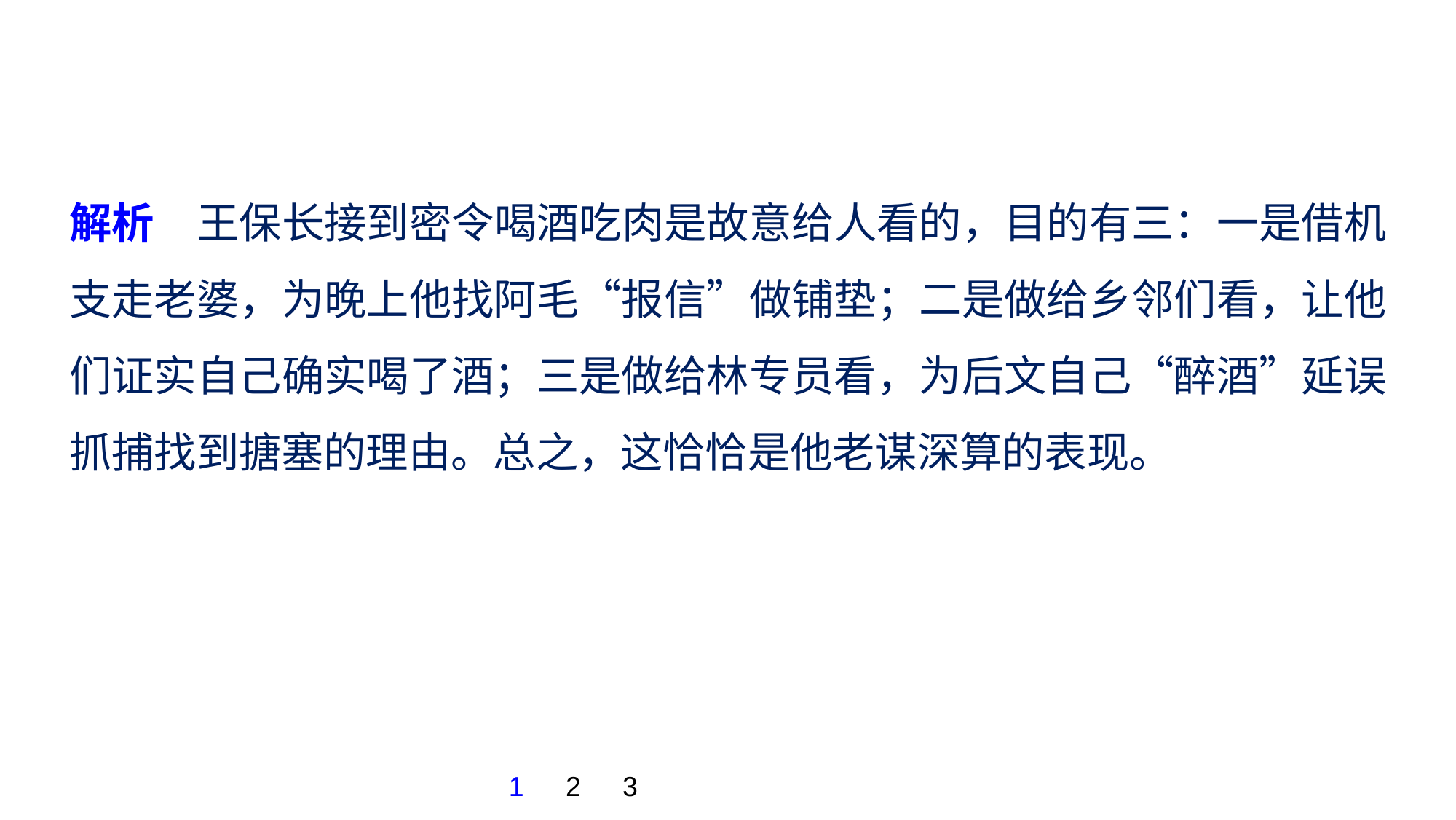

解析　王保长接到密令喝酒吃肉是故意给人看的，目的有三：一是借机支走老婆，为晚上他找阿毛“报信”做铺垫；二是做给乡邻们看，让他们证实自己确实喝了酒；三是做给林专员看，为后文自己“醉酒”延误抓捕找到搪塞的理由。总之，这恰恰是他老谋深算的表现。
1
2
3